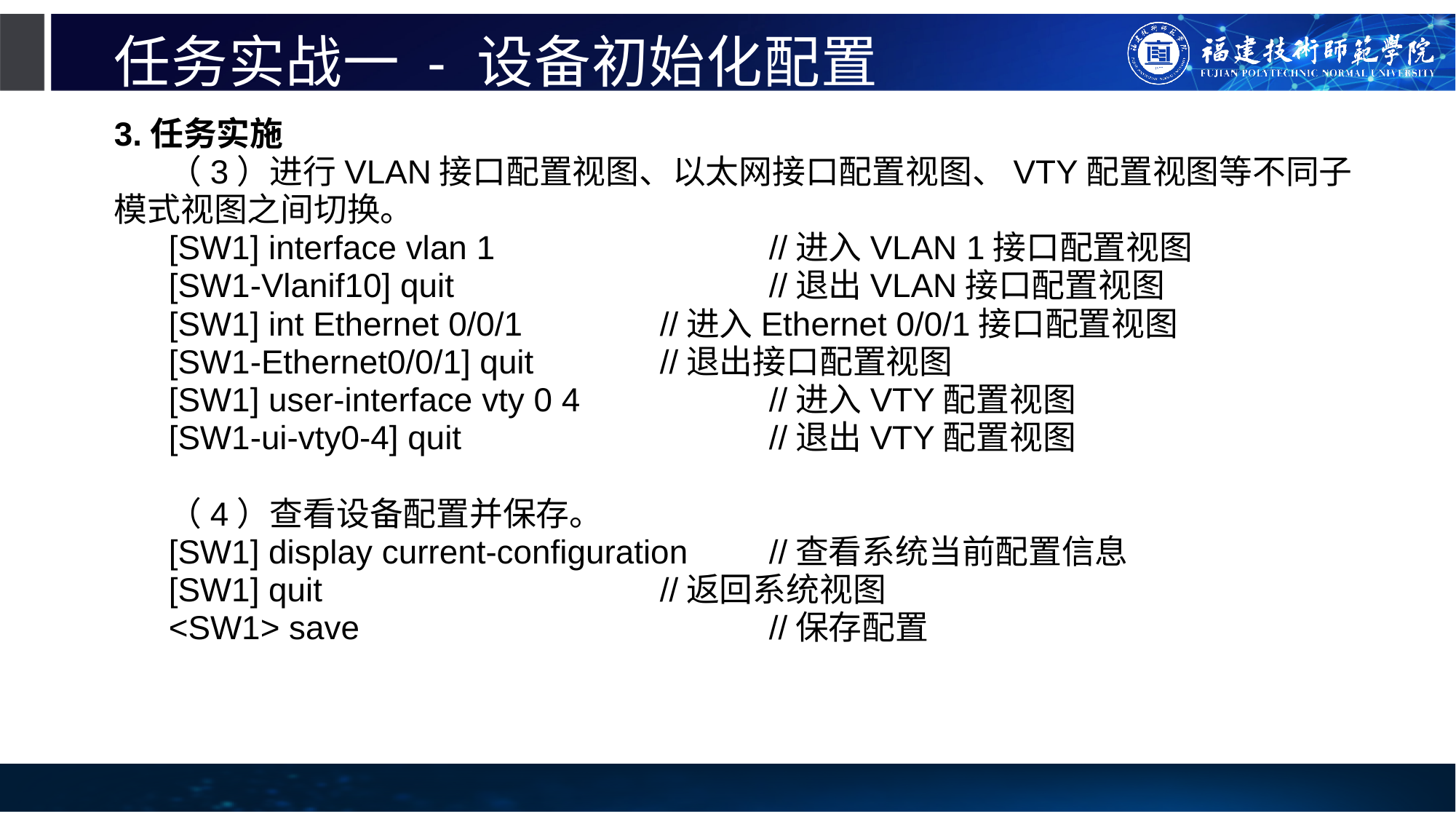

# 任务实战一 - 设备初始化配置
3.任务实施
（3）进行VLAN接口配置视图、以太网接口配置视图、VTY配置视图等不同子模式视图之间切换。
[SW1] interface vlan 1			//进入VLAN 1接口配置视图
[SW1-Vlanif10] quit			//退出VLAN接口配置视图
[SW1] int Ethernet 0/0/1		//进入Ethernet 0/0/1接口配置视图
[SW1-Ethernet0/0/1] quit		//退出接口配置视图
[SW1] user-interface vty 0 4		//进入VTY配置视图
[SW1-ui-vty0-4] quit			//退出VTY配置视图

（4）查看设备配置并保存。
[SW1] display current-configuration	//查看系统当前配置信息
[SW1] quit				//返回系统视图
<SW1> save				//保存配置